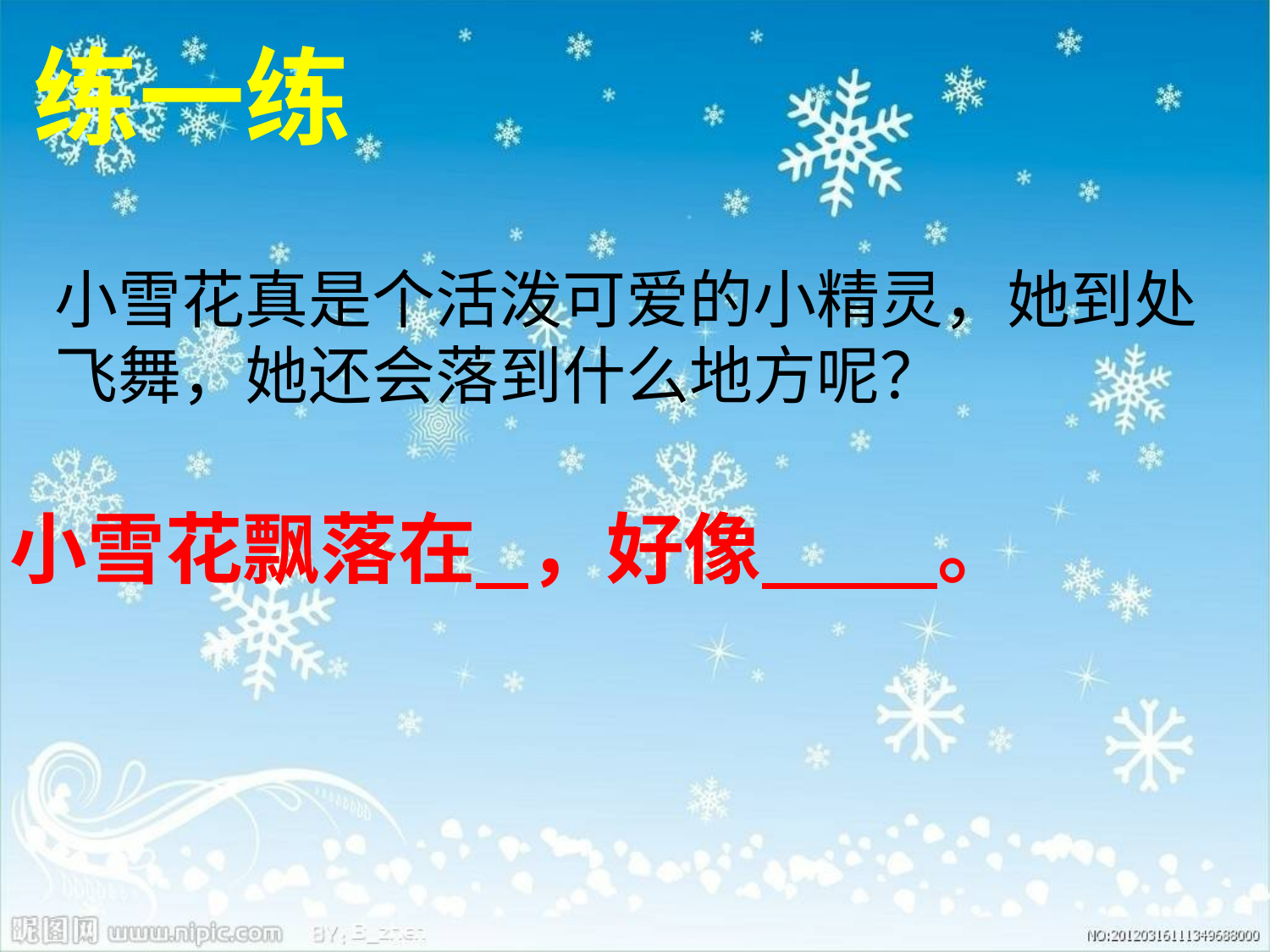

练一练

小雪花飘落在   ，好像          。

小雪花真是个活泼可爱的小精灵，她到处飞舞，她还会落到什么地方呢？